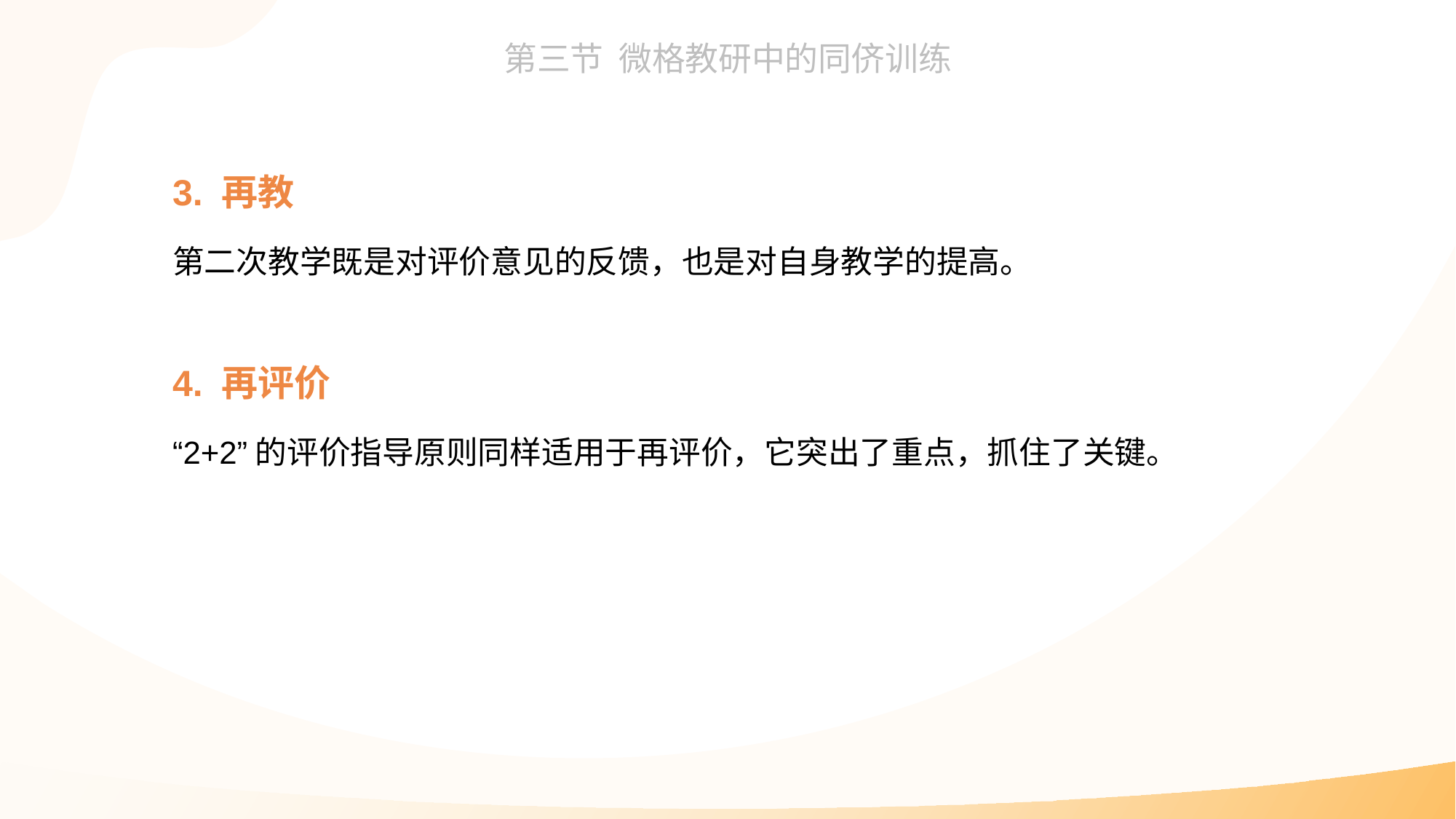

3. 再教
第二次教学既是对评价意见的反馈，也是对自身教学的提高。

4. 再评价
“2+2”的评价指导原则同样适用于再评价，它突出了重点，抓住了关键。